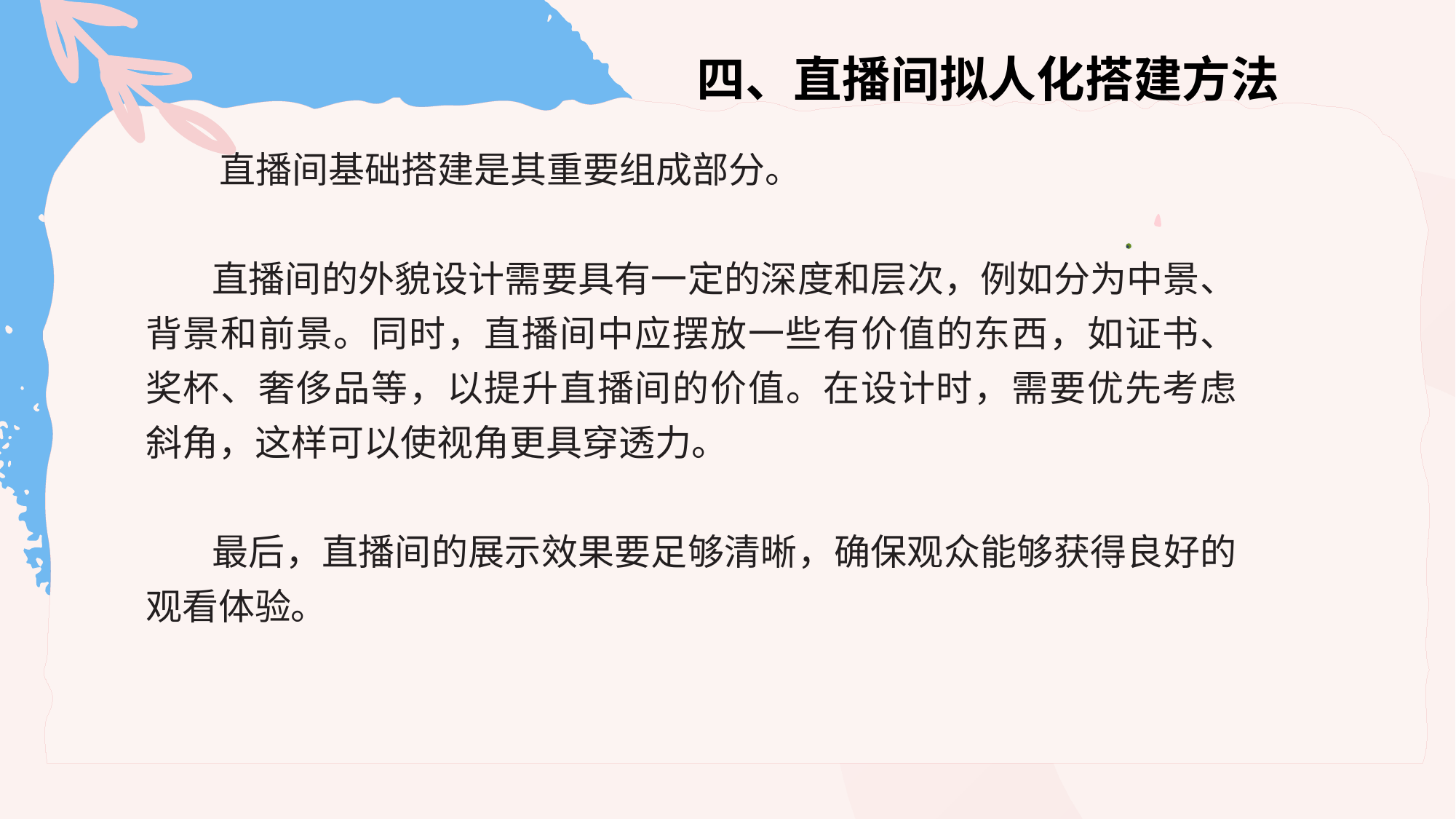

# 四、直播间拟人化搭建方法

    直播间基础搭建是其重要组成部分。

   直播间的外貌设计需要具有一定的深度和层次，例如分为中景、背景和前景。同时，直播间中应摆放一些有价值的东西，如证书、奖杯、奢侈品等，以提升直播间的价值。在设计时，需要优先考虑斜角，这样可以使视角更具穿透力。

   最后，直播间的展示效果要足够清晰，确保观众能够获得良好的观看体验。